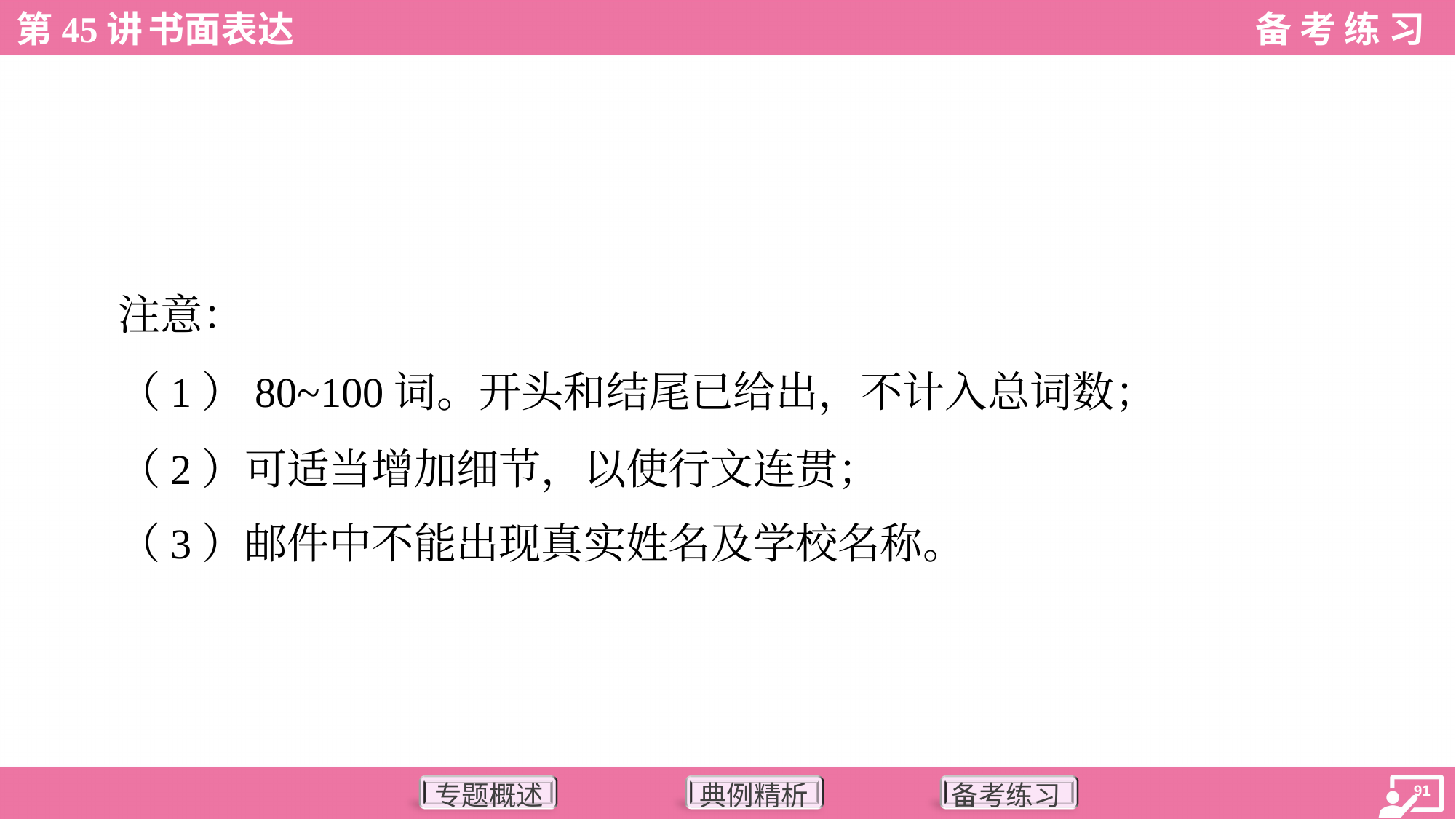

注意：
    （1）80~100词。开头和结尾已给出，不计入总词数；
    （2）可适当增加细节，以使行文连贯；
    （3）邮件中不能出现真实姓名及学校名称。